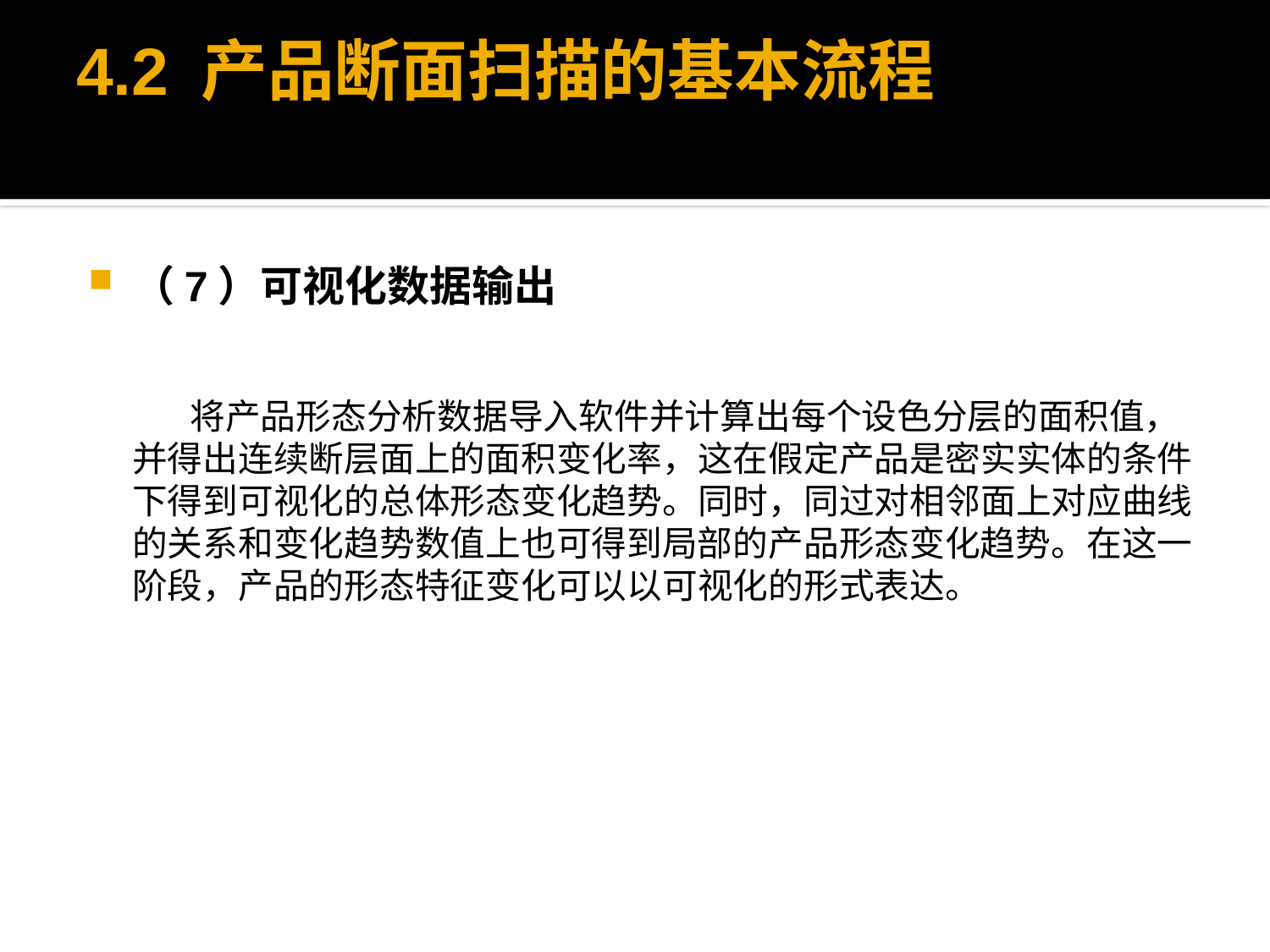

# 4.2 产品断面扫描的基本流程
（7）可视化数据输出

            将产品形态分析数据导入软件并计算出每个设色分层的面积值，并得出连续断层面上的面积变化率，这在假定产品是密实实体的条件下得到可视化的总体形态变化趋势。同时，同过对相邻面上对应曲线的关系和变化趋势数值上也可得到局部的产品形态变化趋势。在这一阶段，产品的形态特征变化可以以可视化的形式表达。